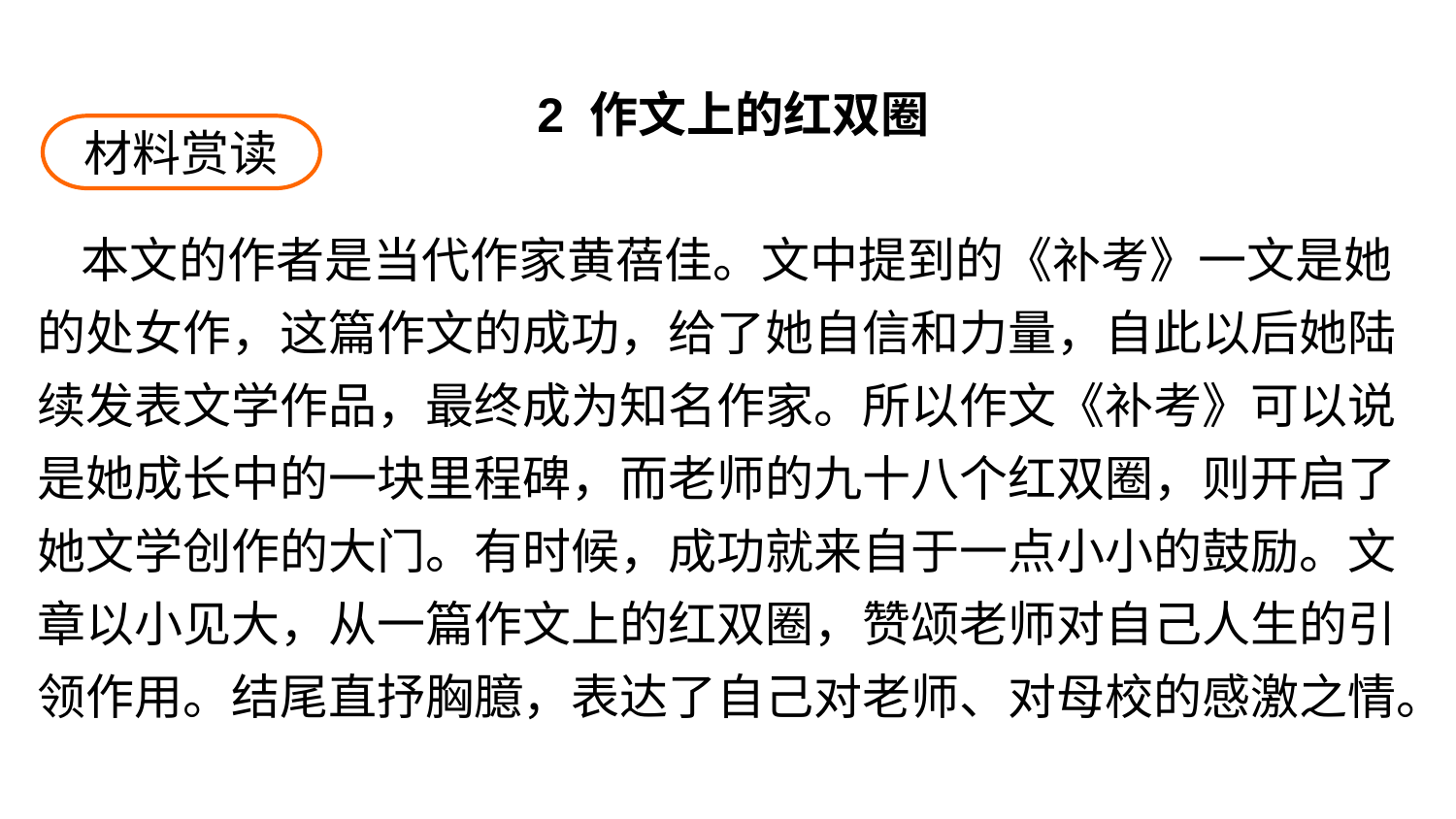

2 作文上的红双圈

   本文的作者是当代作家黄蓓佳。文中提到的《补考》一文是她的处女作，这篇作文的成功，给了她自信和力量，自此以后她陆续发表文学作品，最终成为知名作家。所以作文《补考》可以说是她成长中的一块里程碑，而老师的九十八个红双圈，则开启了她文学创作的大门。有时候，成功就来自于一点小小的鼓励。文章以小见大，从一篇作文上的红双圈，赞颂老师对自己人生的引领作用。结尾直抒胸臆，表达了自己对老师、对母校的感激之情。
材料赏读